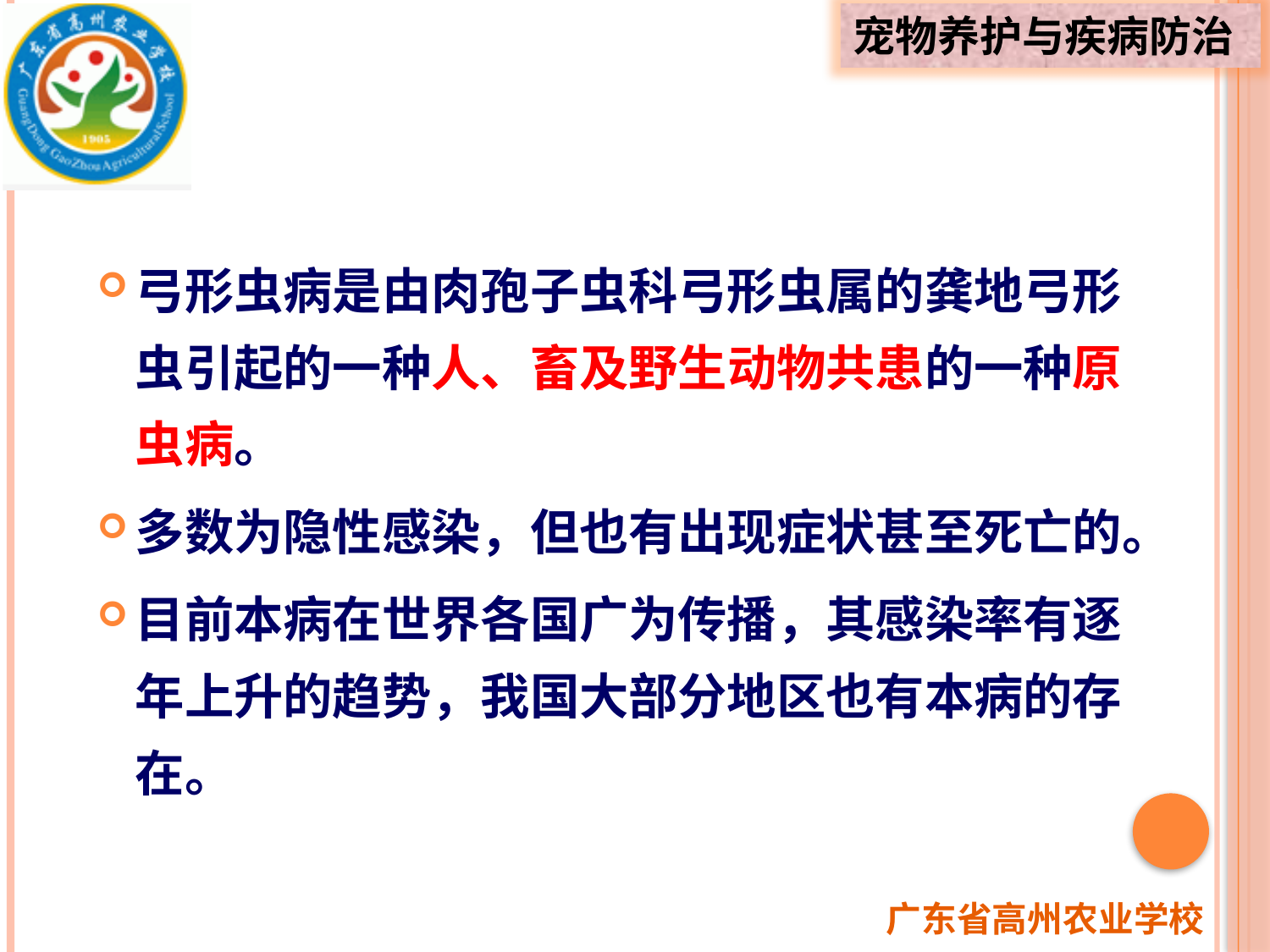

弓形虫病是由肉孢子虫科弓形虫属的龚地弓形虫引起的一种人、畜及野生动物共患的一种原虫病。
多数为隐性感染，但也有出现症状甚至死亡的。
目前本病在世界各国广为传播，其感染率有逐年上升的趋势，我国大部分地区也有本病的存在。